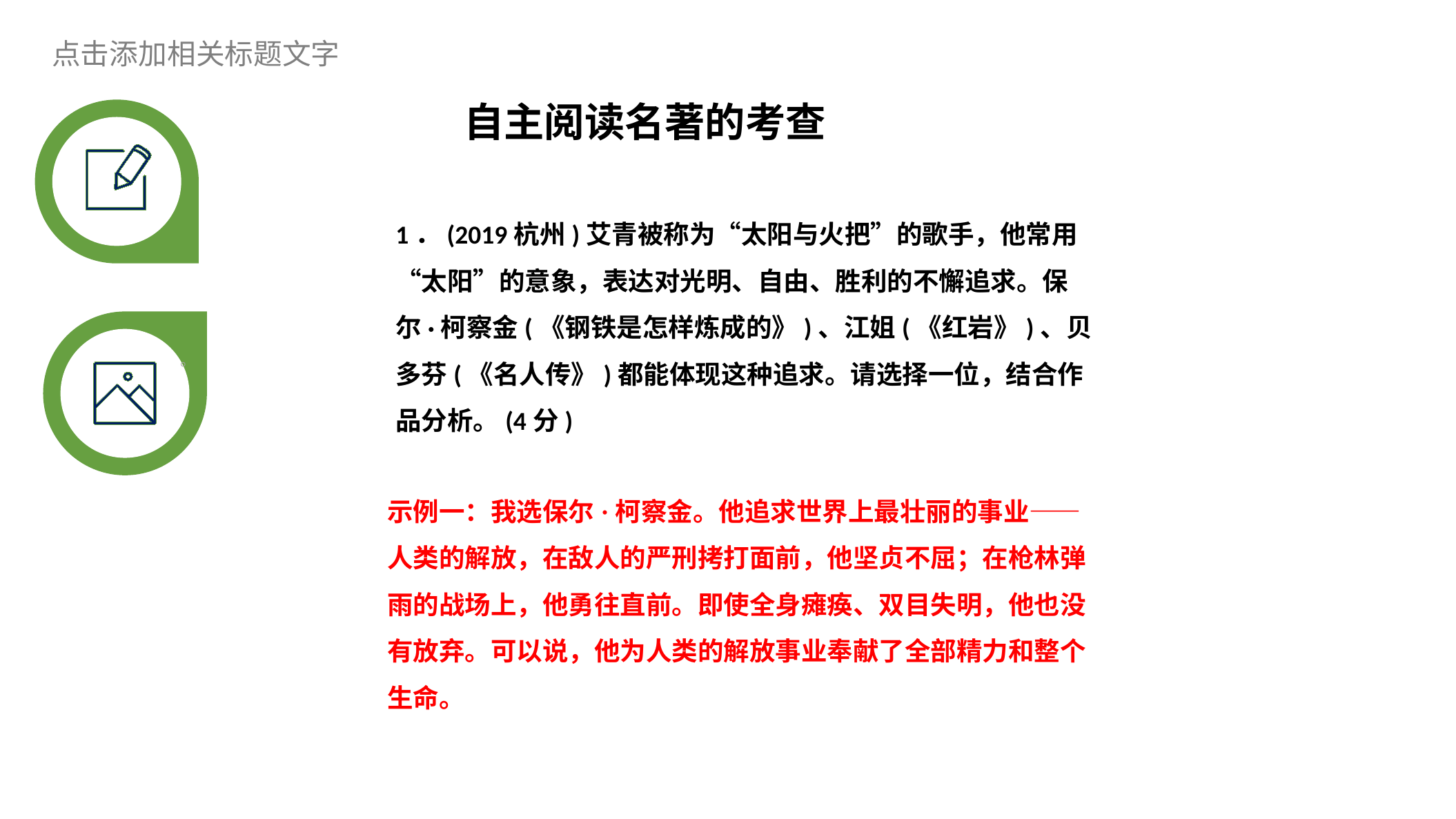

自主阅读名著的考查

1．(2019杭州)艾青被称为“太阳与火把”的歌手，他常用“太阳”的意象，表达对光明、自由、胜利的不懈追求。保尔·柯察金(《钢铁是怎样炼成的》)、江姐(《红岩》)、贝多芬(《名人传》)都能体现这种追求。请选择一位，结合作品分析。(4分)

。
示例一：我选保尔·柯察金。他追求世界上最壮丽的事业——人类的解放，在敌人的严刑拷打面前，他坚贞不屈；在枪林弹雨的战场上，他勇往直前。即使全身瘫痪、双目失明，他也没有放弃。可以说，他为人类的解放事业奉献了全部精力和整个生命。